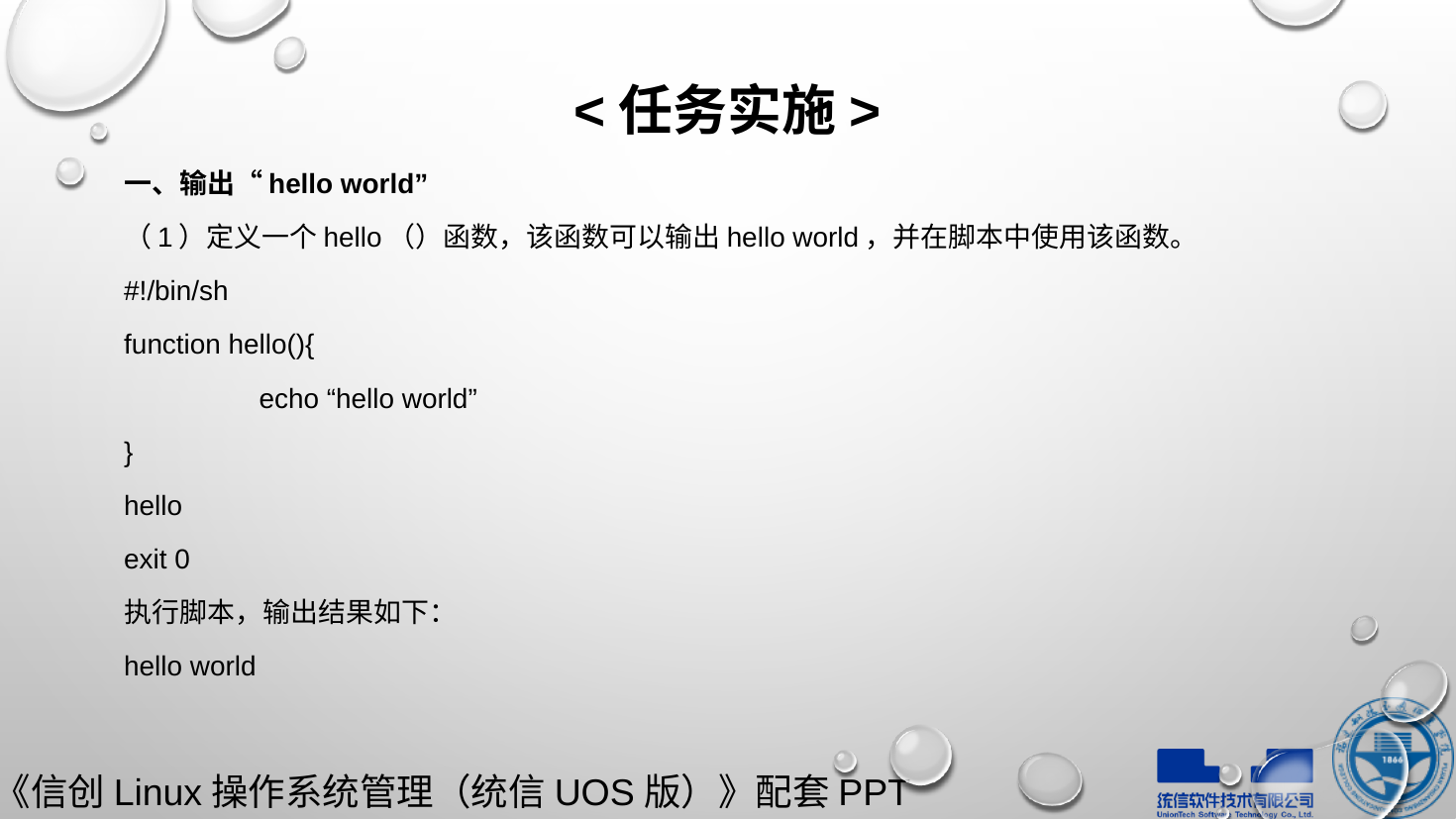

# <任务实施>
一、输出“hello world”
（1）定义一个hello（）函数，该函数可以输出hello world，并在脚本中使用该函数。
#!/bin/sh
function hello(){
	echo “hello world”
}
hello
exit 0
执行脚本，输出结果如下：
hello world